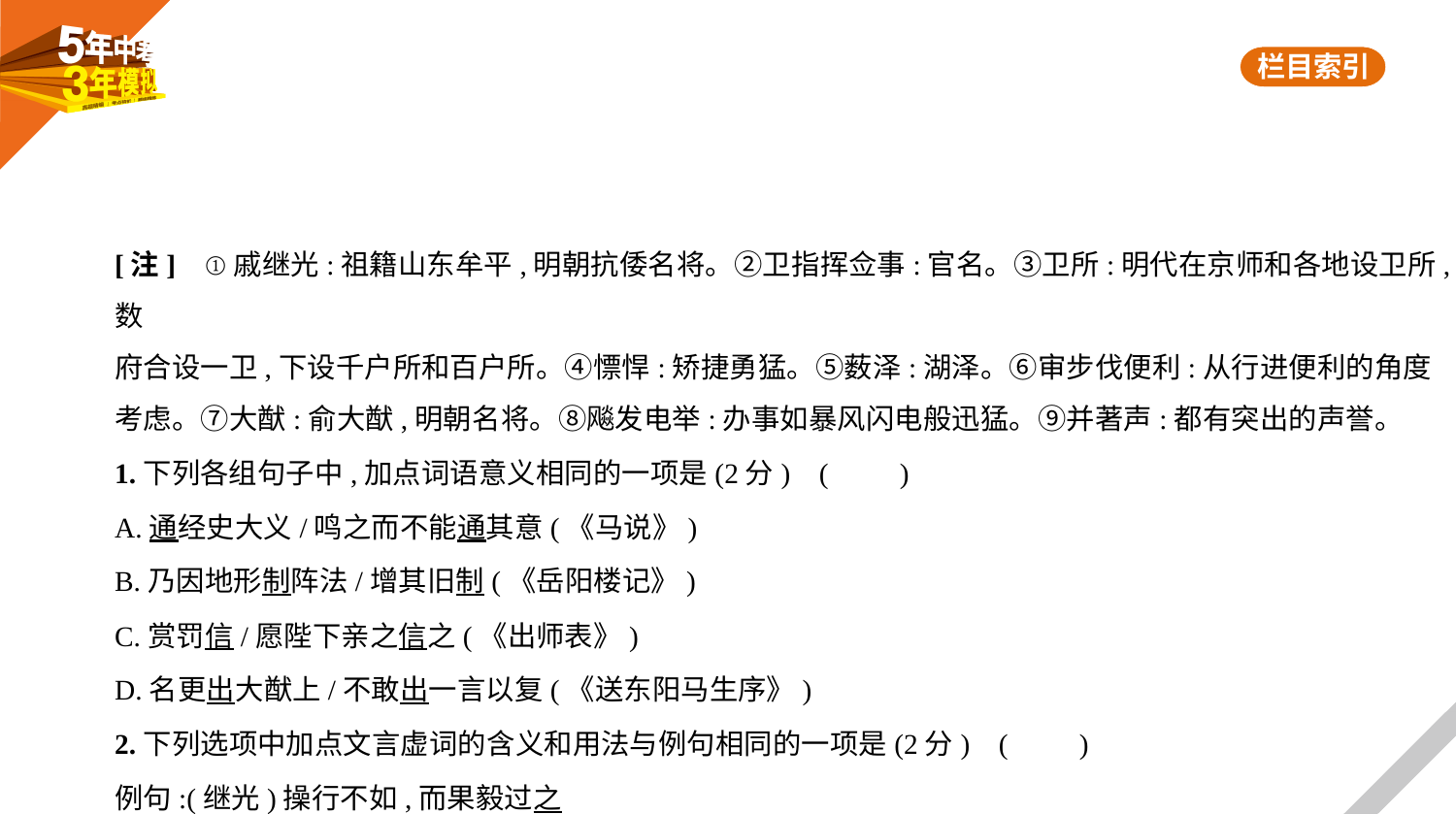

[注]    ①戚继光:祖籍山东牟平,明朝抗倭名将。②卫指挥佥事:官名。③卫所:明代在京师和各地设卫所,数
府合设一卫,下设千户所和百户所。④慓悍:矫捷勇猛。⑤薮泽:湖泽。⑥审步伐便利:从行进便利的角度
考虑。⑦大猷:俞大猷,明朝名将。⑧飚发电举:办事如暴风闪电般迅猛。⑨并著声:都有突出的声誉。
1.下列各组句子中,加点词语意义相同的一项是(2分) (　　)
A.通经史大义/鸣之而不能通其意(《马说》)
B.乃因地形制阵法/增其旧制(《岳阳楼记》)
C.赏罚信/愿陛下亲之信之(《出师表》)
D.名更出大猷上/不敢出一言以复(《送东阳马生序》)
2.下列选项中加点文言虚词的含义和用法与例句相同的一项是(2分) (　　)
例句:(继光)操行不如,而果毅过之